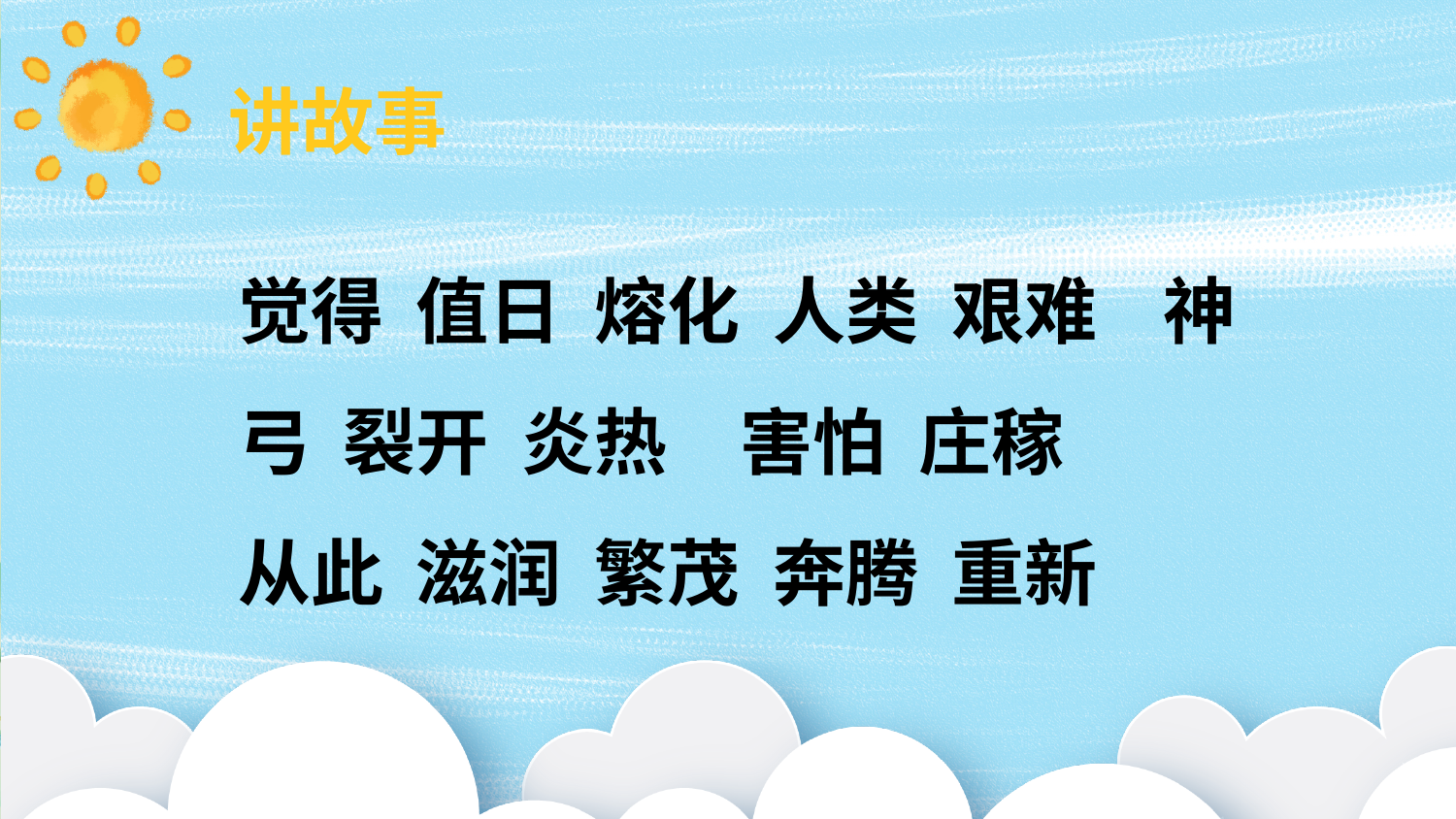

讲故事
觉得  值日  熔化  人类  艰难    神弓  裂开  炎热　害怕  庄稼
从此  滋润  繁茂  奔腾  重新